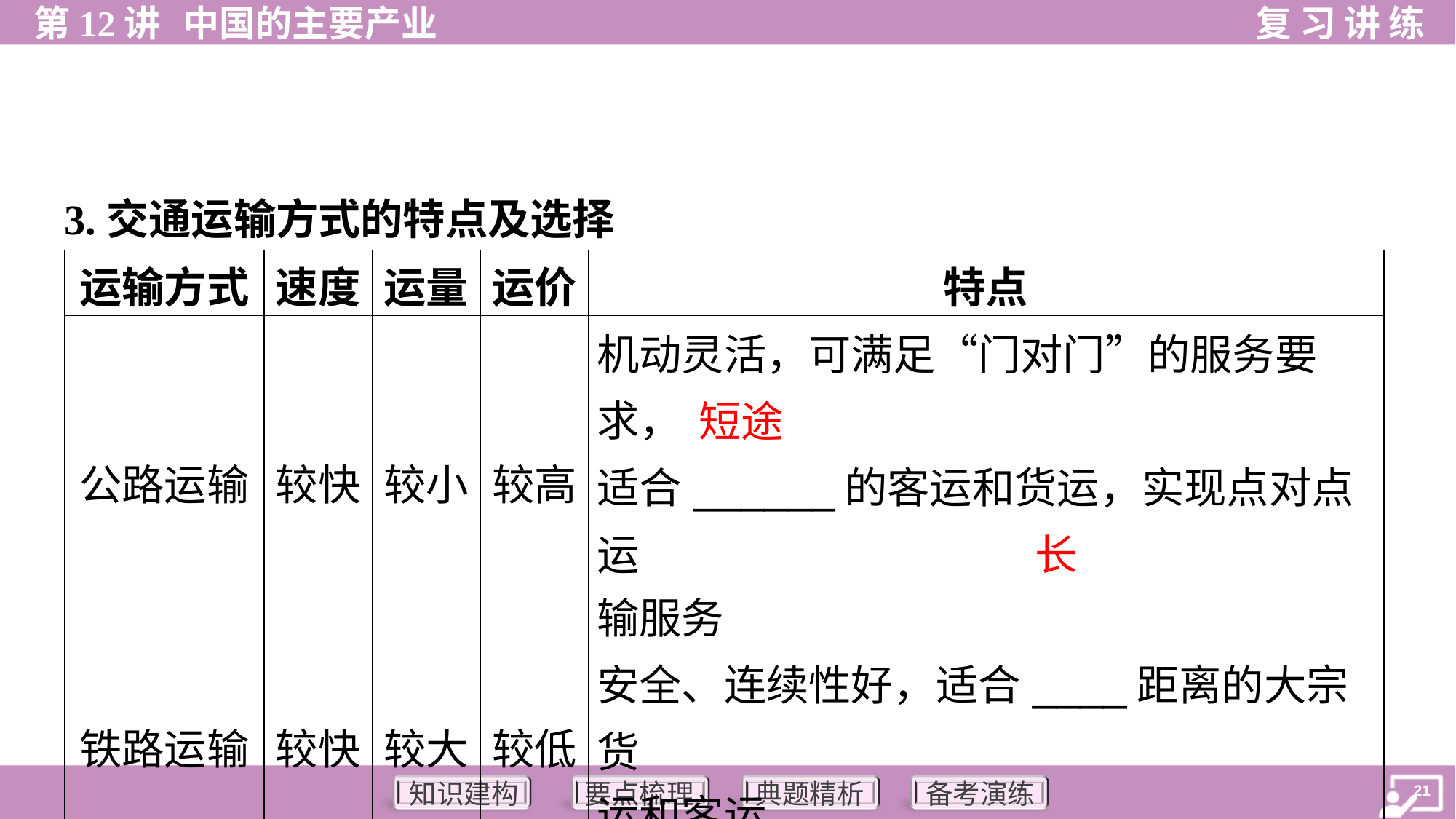

3.交通运输方式的特点及选择
| 运输方式 | 速度 | 运量 | 运价 | 特点 |
| --- | --- | --- | --- | --- |
| 公路运输 | 较快 | 较小 | 较高 | 机动灵活，可满足“门对门”的服务要求， 适合\_\_\_\_\_\_的客运和货运，实现点对点运 输服务 |
| 铁路运输 | 较快 | 较大 | 较低 | 安全、连续性好，适合\_\_\_\_距离的大宗货 运和客运 |
短途
长